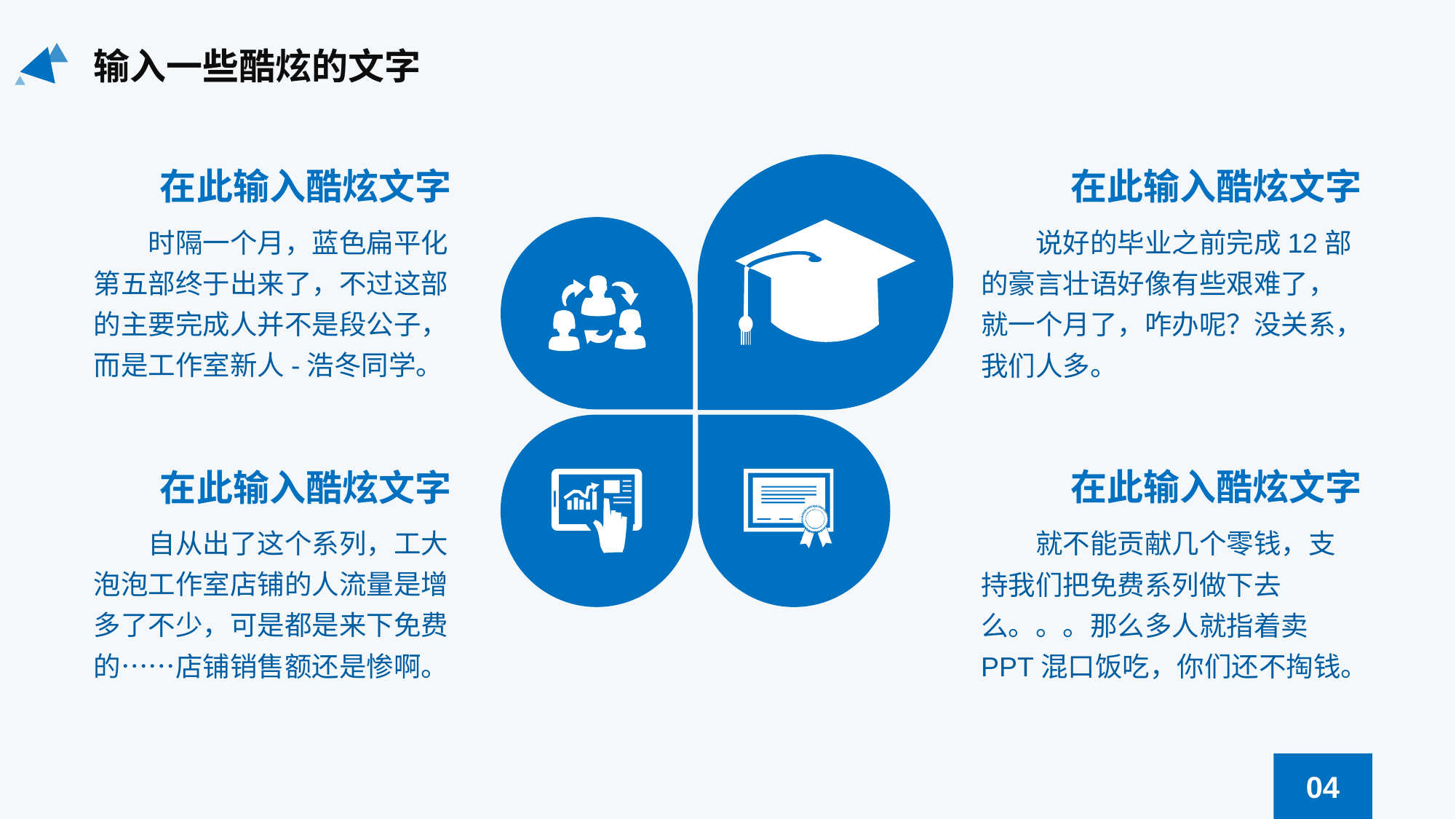

输入一些酷炫的文字

在此输入酷炫文字
在此输入酷炫文字
时隔一个月，蓝色扁平化第五部终于出来了，不过这部的主要完成人并不是段公子，而是工作室新人-浩冬同学。
说好的毕业之前完成12部的豪言壮语好像有些艰难了，就一个月了，咋办呢？没关系，我们人多。

在此输入酷炫文字
在此输入酷炫文字

自从出了这个系列，工大泡泡工作室店铺的人流量是增多了不少，可是都是来下免费的……店铺销售额还是惨啊。
就不能贡献几个零钱，支持我们把免费系列做下去么。。。那么多人就指着卖PPT混口饭吃，你们还不掏钱。

04